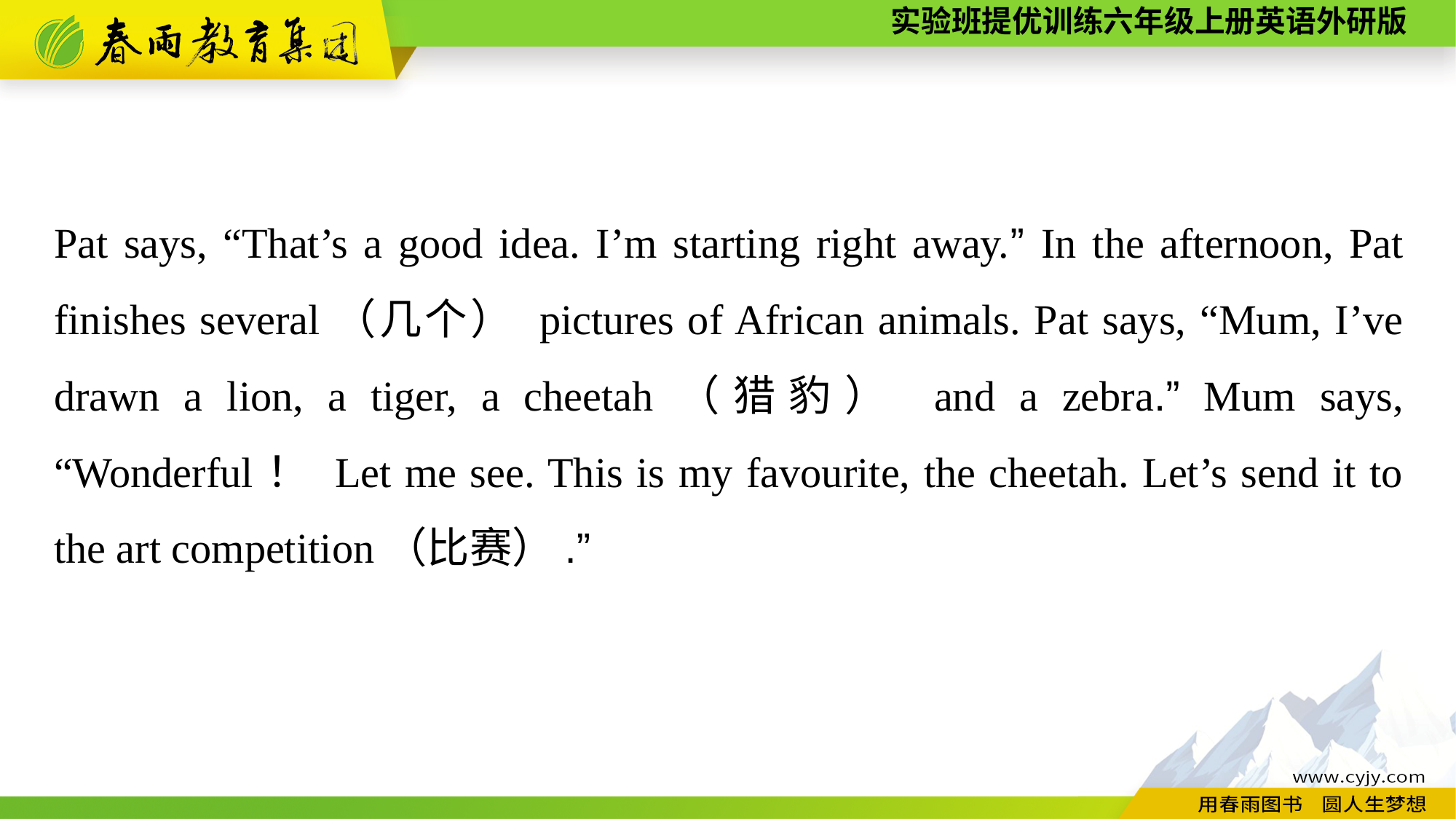

Pat says, “That’s a good idea. I’m starting right away.” In the afternoon, Pat finishes several（几个） pictures of African animals. Pat says, “Mum, I’ve drawn a lion, a tiger, a cheetah（猎豹） and a zebra.” Mum says, “Wonderful！ Let me see. This is my favourite, the cheetah. Let’s send it to the art competition（比赛）.”